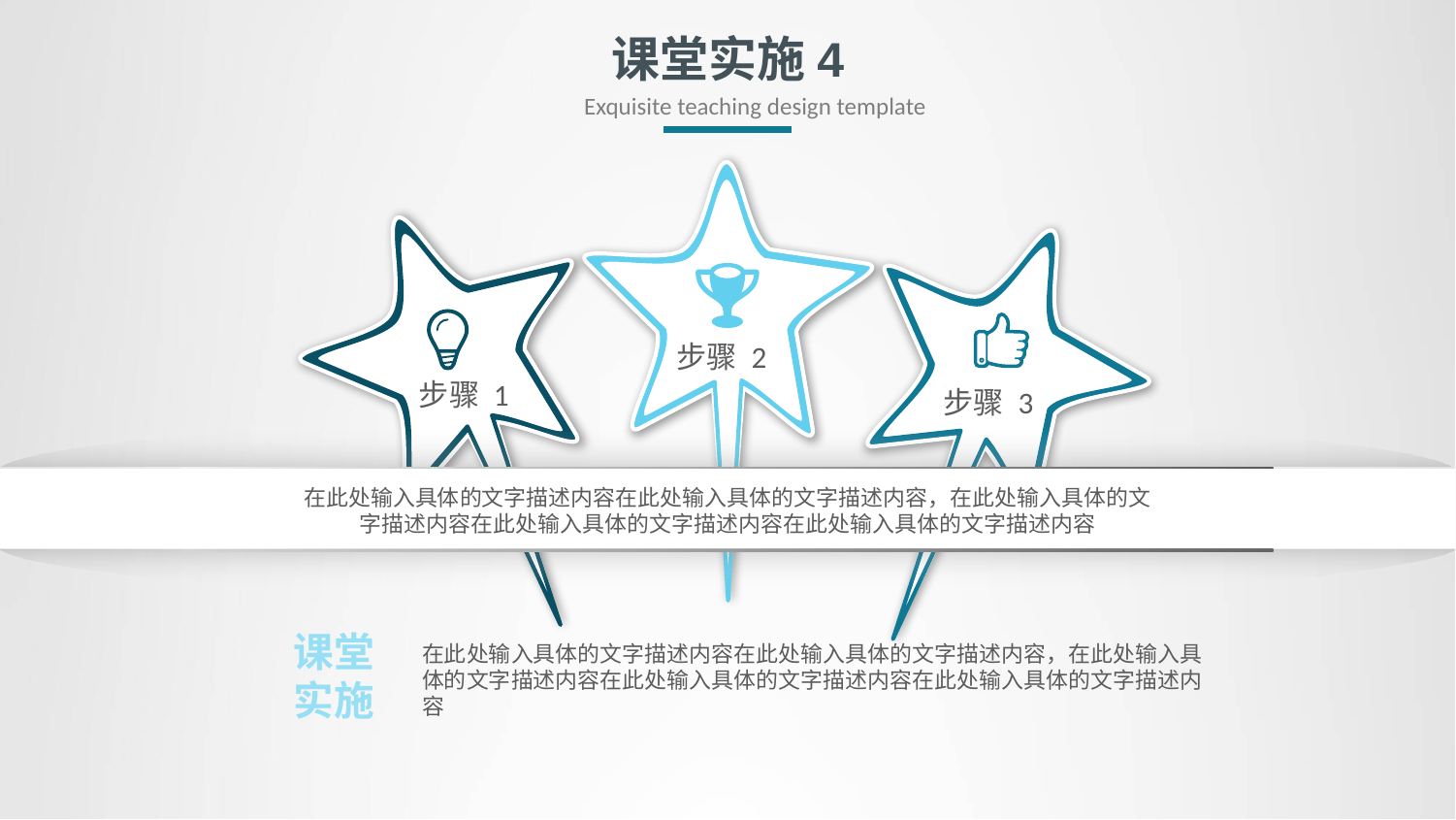

# 课堂实施4
Exquisite teaching design template

步骤 2

步骤 1

步骤 3

在此处输入具体的文字描述内容在此处输入具体的文字描述内容，在此处输入具体的文字描述内容在此处输入具体的文字描述内容在此处输入具体的文字描述内容

课堂
实施
在此处输入具体的文字描述内容在此处输入具体的文字描述内容，在此处输入具体的文字描述内容在此处输入具体的文字描述内容在此处输入具体的文字描述内容